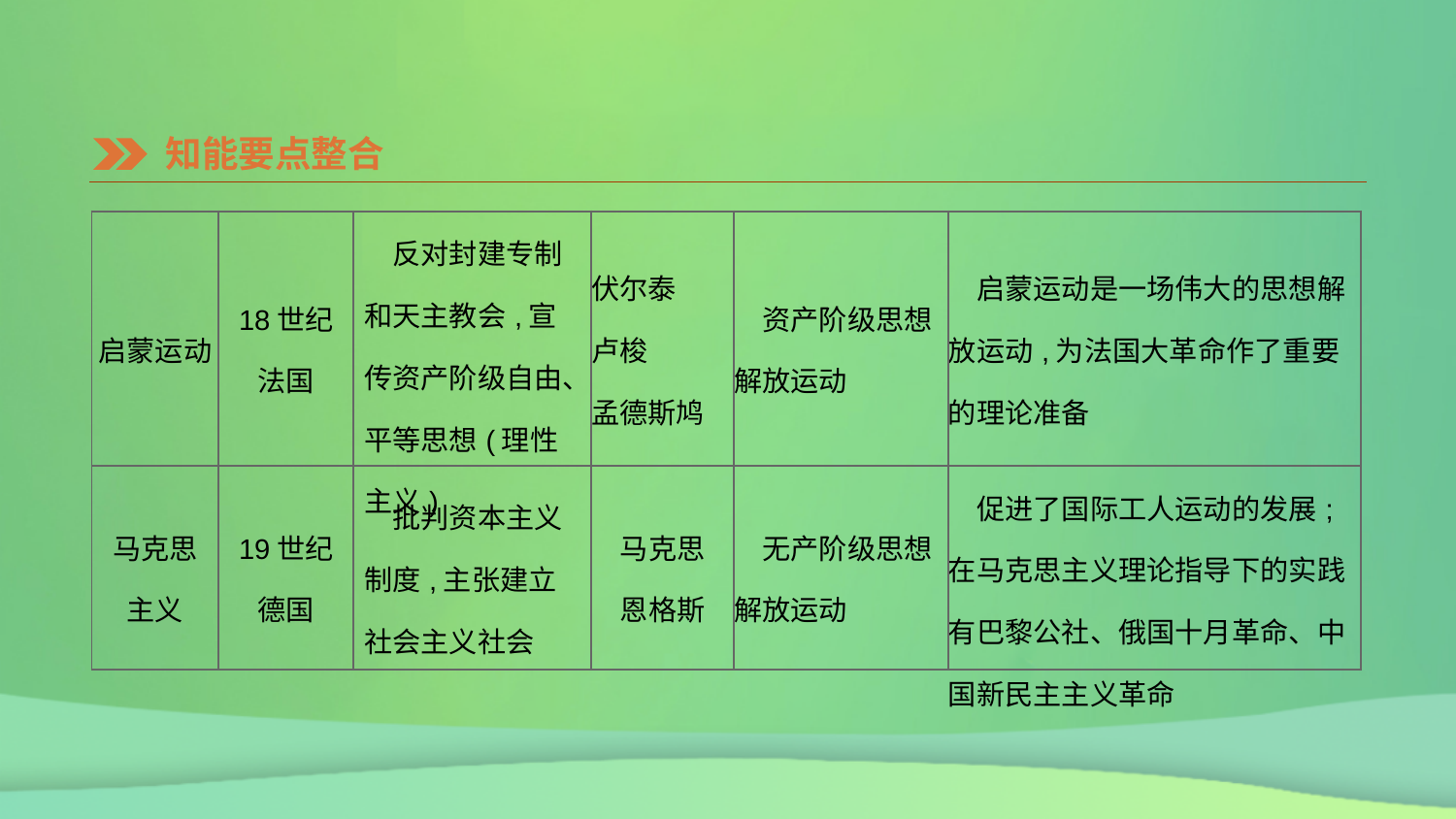

知能要点整合

| 启蒙运动 | 18世纪 法国 | 反对封建专制和天主教会,宣传资产阶级自由、平等思想(理性主义) | 伏尔泰 卢梭 孟德斯鸠 | 资产阶级思想解放运动 | 启蒙运动是一场伟大的思想解放运动,为法国大革命作了重要的理论准备 |
| --- | --- | --- | --- | --- | --- |
| 马克思 主义 | 19世纪 德国 | 批判资本主义制度,主张建立社会主义社会 | 马克思 恩格斯 | 无产阶级思想解放运动 | 促进了国际工人运动的发展;在马克思主义理论指导下的实践有巴黎公社、俄国十月革命、中国新民主主义革命 |